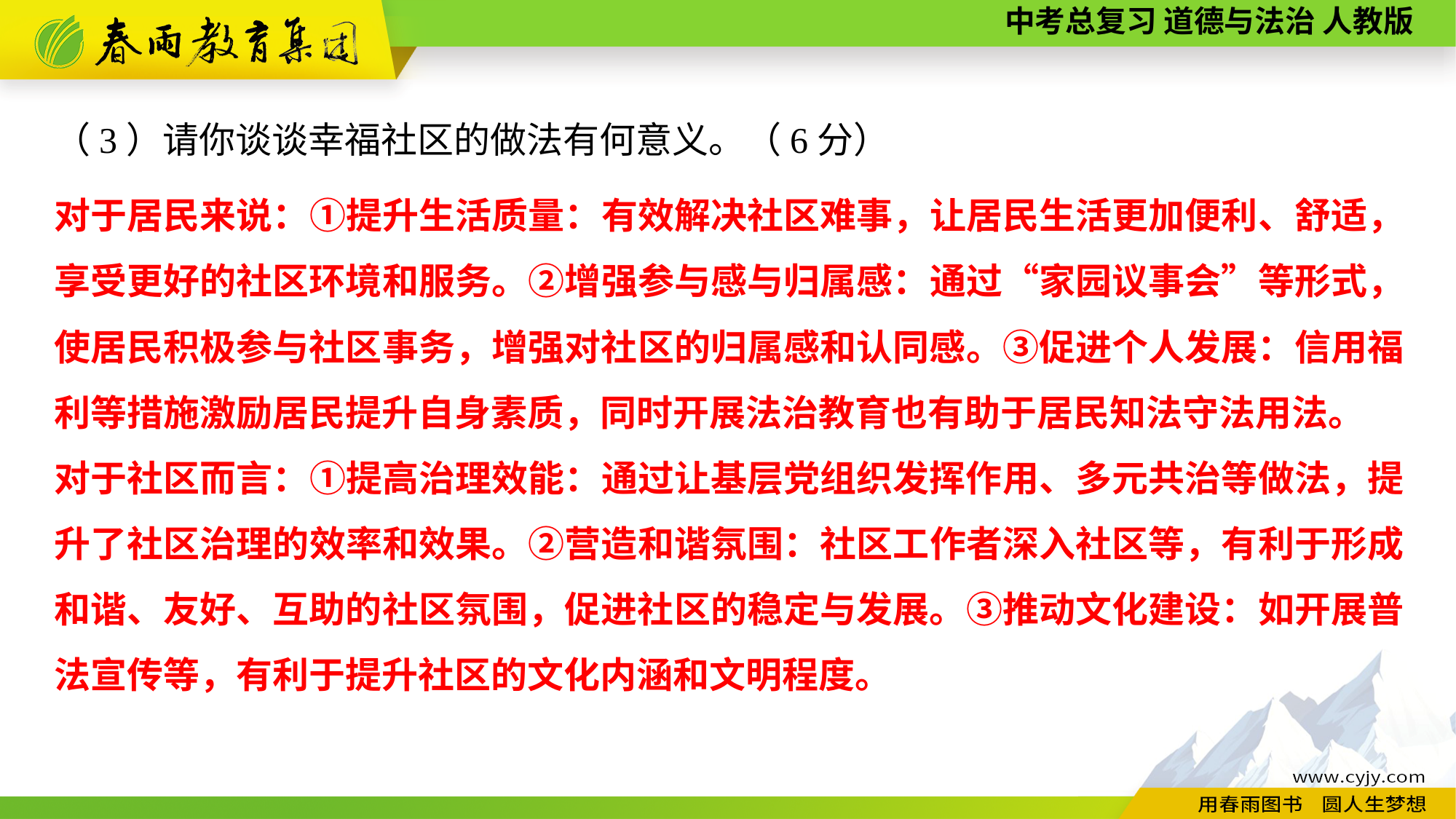

（3）请你谈谈幸福社区的做法有何意义。（6分）
对于居民来说：①提升生活质量：有效解决社区难事，让居民生活更加便利、舒适，享受更好的社区环境和服务。②增强参与感与归属感：通过“家园议事会”等形式，使居民积极参与社区事务，增强对社区的归属感和认同感。③促进个人发展：信用福利等措施激励居民提升自身素质，同时开展法治教育也有助于居民知法守法用法。
对于社区而言：①提高治理效能：通过让基层党组织发挥作用、多元共治等做法，提升了社区治理的效率和效果。②营造和谐氛围：社区工作者深入社区等，有利于形成和谐、友好、互助的社区氛围，促进社区的稳定与发展。③推动文化建设：如开展普法宣传等，有利于提升社区的文化内涵和文明程度。